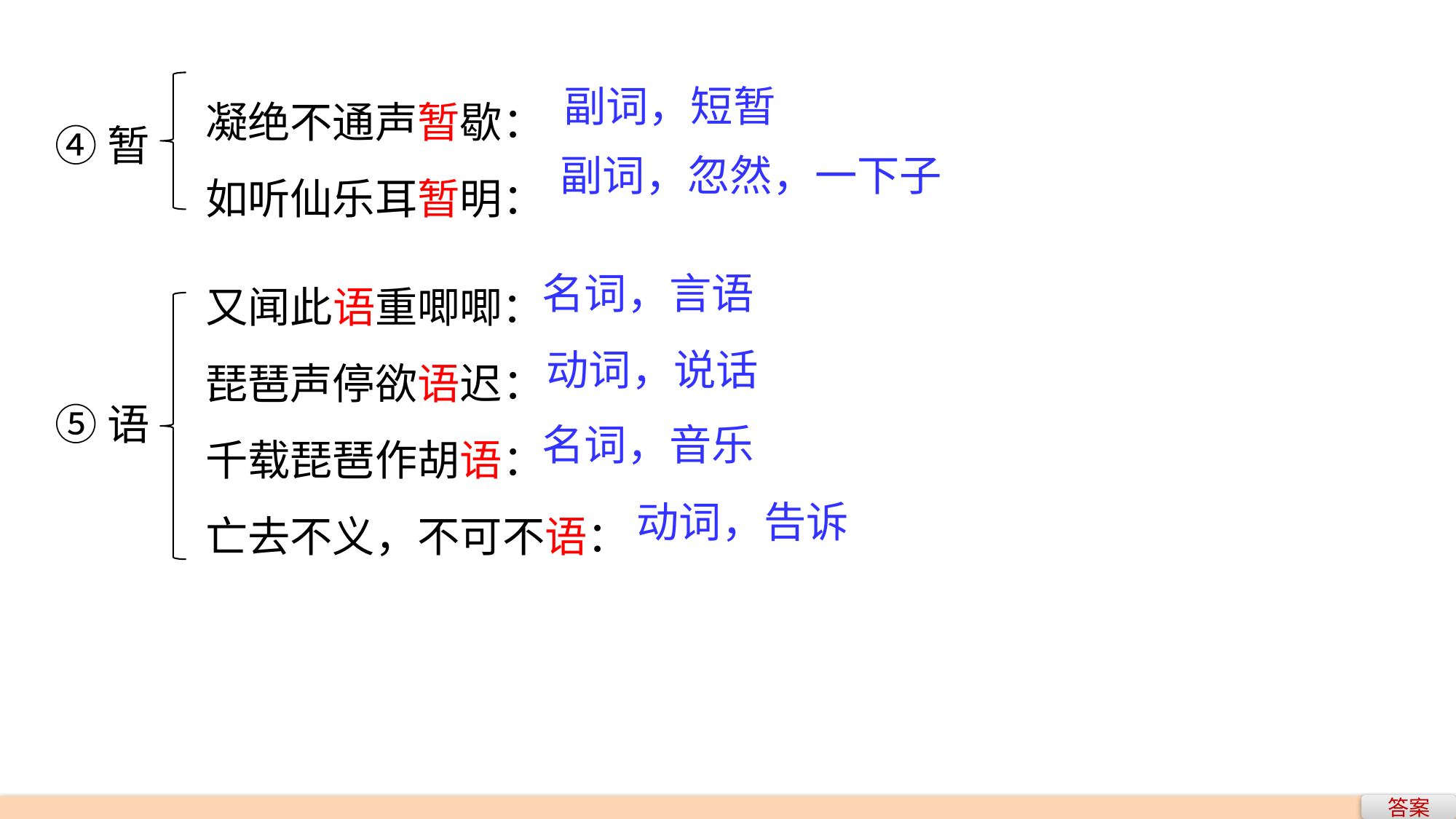

凝绝不通声暂歇：
如听仙乐耳暂明：

副词，短暂
④暂
副词，忽然，一下子
又闻此语重唧唧：
琵琶声停欲语迟：
千载琵琶作胡语：
亡去不义，不可不语：
名词，言语

动词，说话
⑤语
名词，音乐
动词，告诉
答案